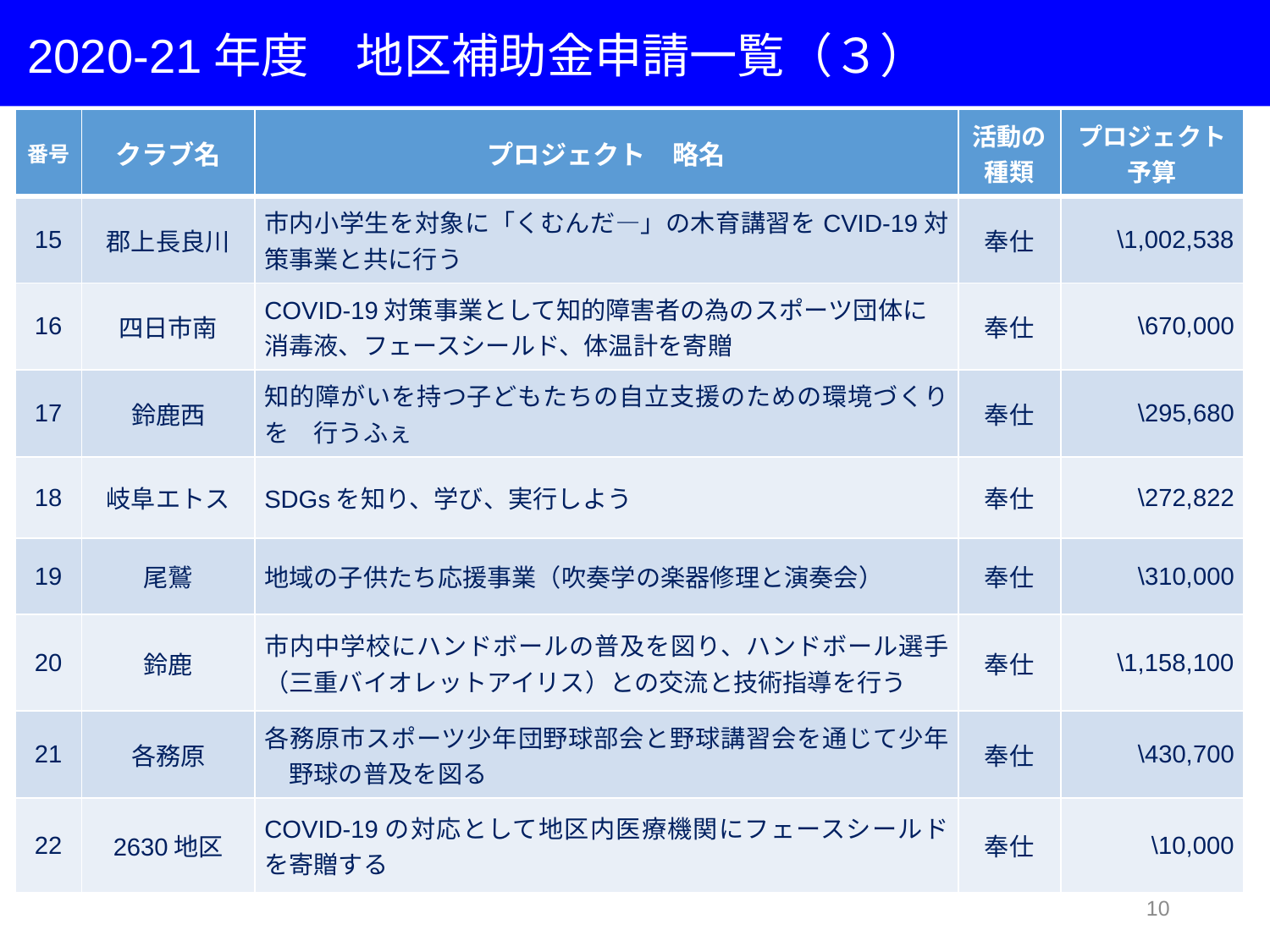

2020-21年度　地区補助金申請一覧（３）
| 番号 | クラブ名 | プロジェクト　略名 | 活動の 種類 | プロジェクト予算 |
| --- | --- | --- | --- | --- |
| 15 | 郡上長良川 | 市内小学生を対象に「くむんだ―」の木育講習をCVID-19対策事業と共に行う | 奉仕 | \1,002,538 |
| 16 | 四日市南 | COVID-19対策事業として知的障害者の為のスポーツ団体に消毒液、フェースシールド、体温計を寄贈 | 奉仕 | \670,000 |
| 17 | 鈴鹿西 | 知的障がいを持つ子どもたちの自立支援のための環境づくりを　行うふぇ | 奉仕 | \295,680 |
| 18 | 岐阜エトス | SDGsを知り、学び、実行しよう | 奉仕 | \272,822 |
| 19 | 尾鷲 | 地域の子供たち応援事業（吹奏学の楽器修理と演奏会） | 奉仕 | \310,000 |
| 20 | 鈴鹿 | 市内中学校にハンドボールの普及を図り、ハンドボール選手（三重バイオレットアイリス）との交流と技術指導を行う | 奉仕 | \1,158,100 |
| 21 | 各務原 | 各務原市スポーツ少年団野球部会と野球講習会を通じて少年　野球の普及を図る | 奉仕 | \430,700 |
| 22 | 2630地区 | COVID-19の対応として地区内医療機関にフェースシールドを寄贈する | 奉仕 | \10,000 |
10